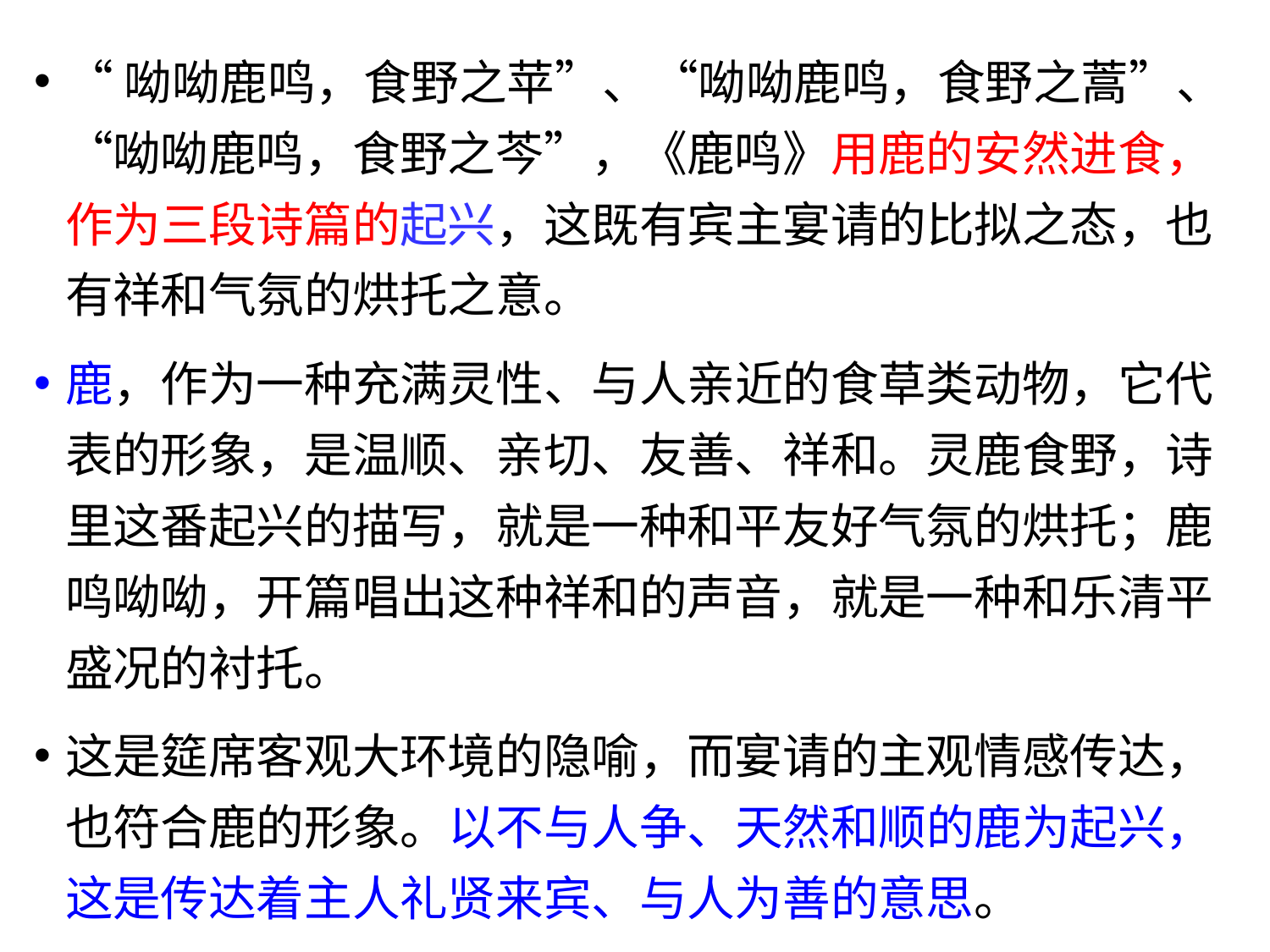

“呦呦鹿鸣，食野之苹”、“呦呦鹿鸣，食野之蒿”、“呦呦鹿鸣，食野之芩”，《鹿鸣》用鹿的安然进食，作为三段诗篇的起兴，这既有宾主宴请的比拟之态，也有祥和气氛的烘托之意。
鹿，作为一种充满灵性、与人亲近的食草类动物，它代表的形象，是温顺、亲切、友善、祥和。灵鹿食野，诗里这番起兴的描写，就是一种和平友好气氛的烘托；鹿鸣呦呦，开篇唱出这种祥和的声音，就是一种和乐清平盛况的衬托。
这是筵席客观大环境的隐喻，而宴请的主观情感传达，也符合鹿的形象。以不与人争、天然和顺的鹿为起兴，这是传达着主人礼贤来宾、与人为善的意思。